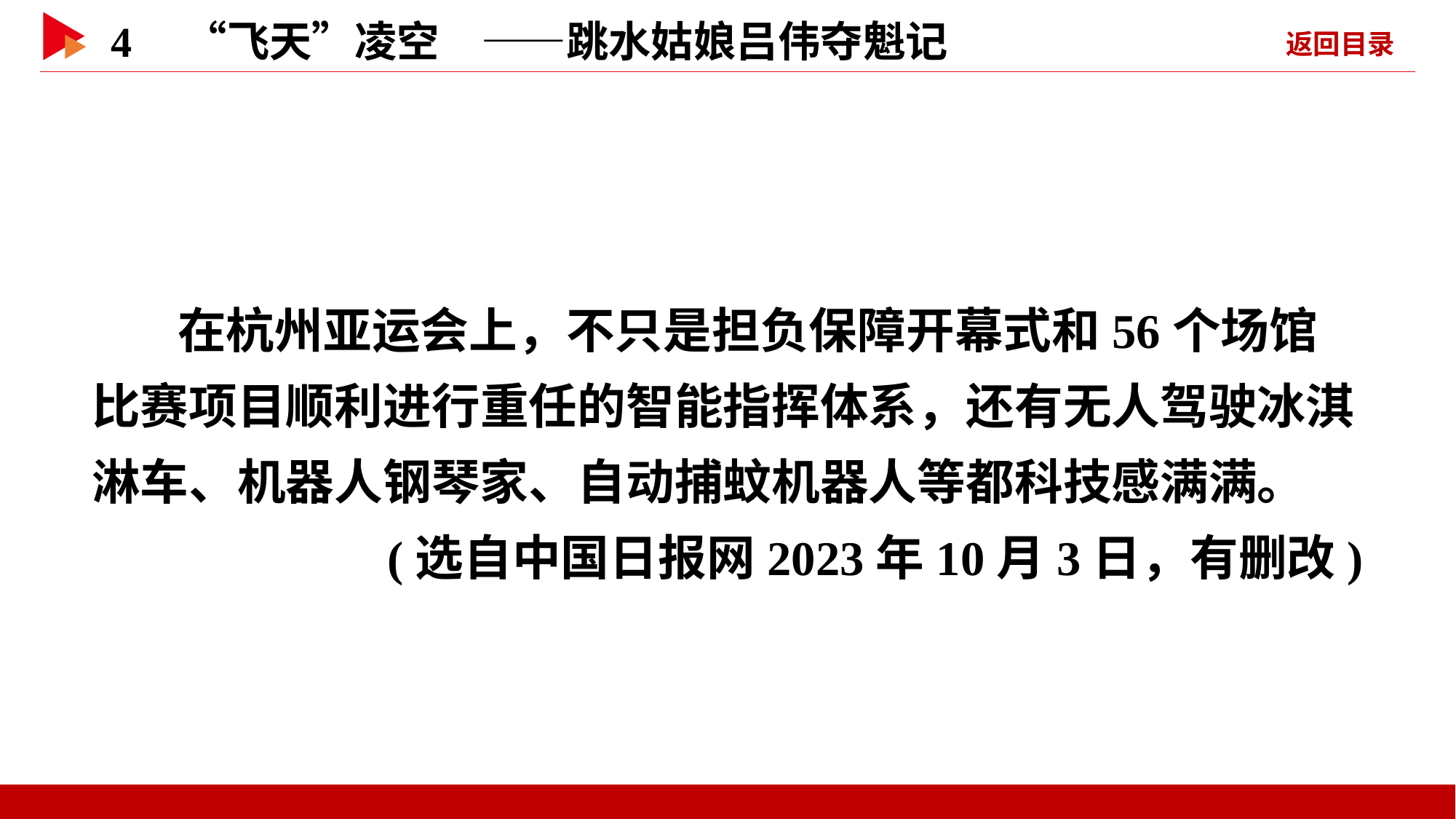

在杭州亚运会上，不只是担负保障开幕式和56个场馆比赛项目顺利进行重任的智能指挥体系，还有无人驾驶冰淇淋车、机器人钢琴家、自动捕蚊机器人等都科技感满满。
(选自中国日报网2023年10月3日，有删改)